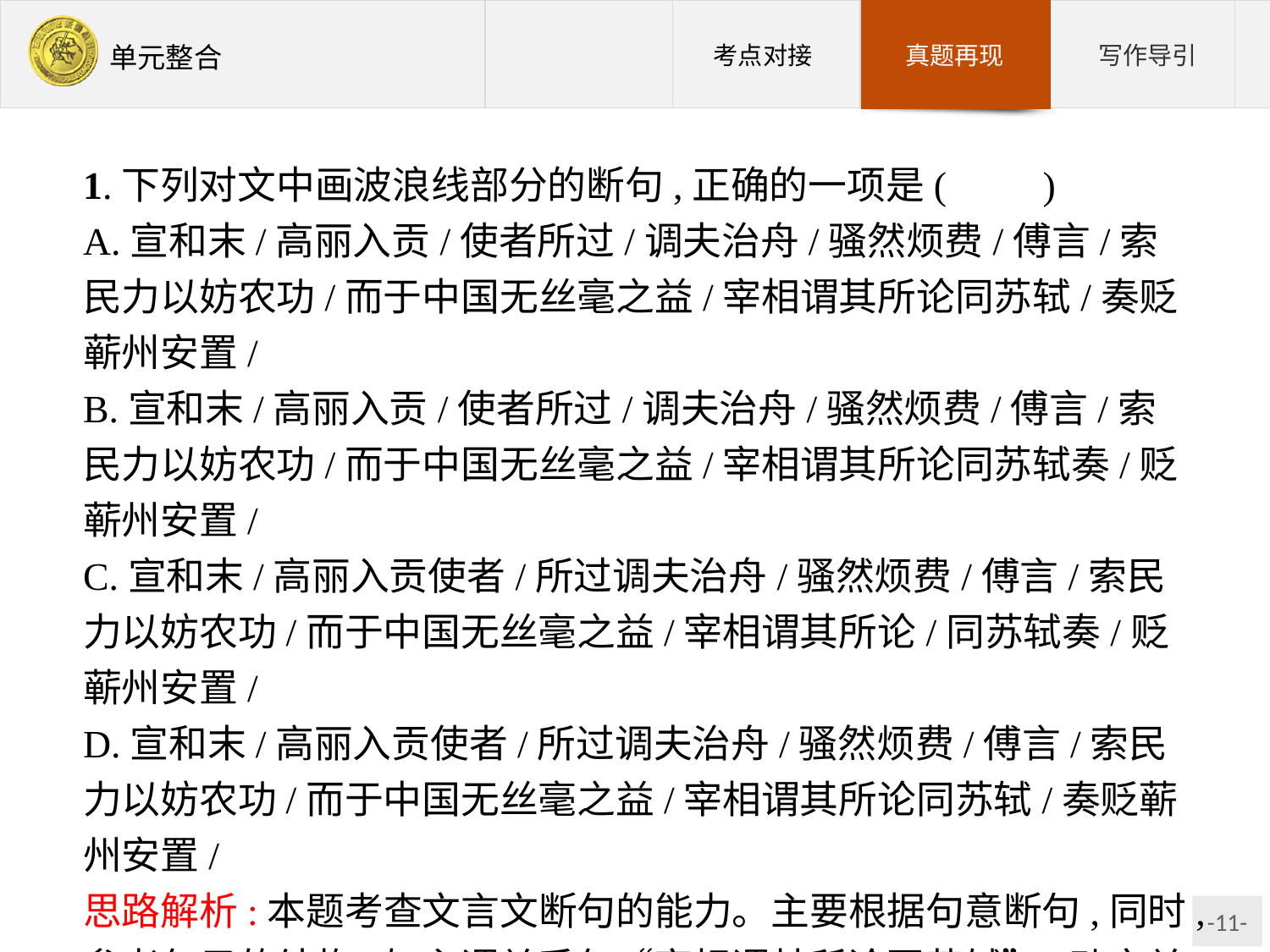

1.下列对文中画波浪线部分的断句,正确的一项是(　　)
A.宣和末/高丽入贡/使者所过/调夫治舟/骚然烦费/傅言/索民力以妨农功/而于中国无丝毫之益/宰相谓其所论同苏轼/奏贬蕲州安置/
B.宣和末/高丽入贡/使者所过/调夫治舟/骚然烦费/傅言/索民力以妨农功/而于中国无丝毫之益/宰相谓其所论同苏轼奏/贬蕲州安置/
C.宣和末/高丽入贡使者/所过调夫治舟/骚然烦费/傅言/索民力以妨农功/而于中国无丝毫之益/宰相谓其所论/同苏轼奏/贬蕲州安置/
D.宣和末/高丽入贡使者/所过调夫治舟/骚然烦费/傅言/索民力以妨农功/而于中国无丝毫之益/宰相谓其所论同苏轼/奏贬蕲州安置/
思路解析:本题考查文言文断句的能力。主要根据句意断句,同时,参考句子的结构,如主谓关系句“宰相谓其所论同苏轼”,动宾关系句“索民力以妨农功”,还有人物及其说话标志等,如“傅言”。
答案:A